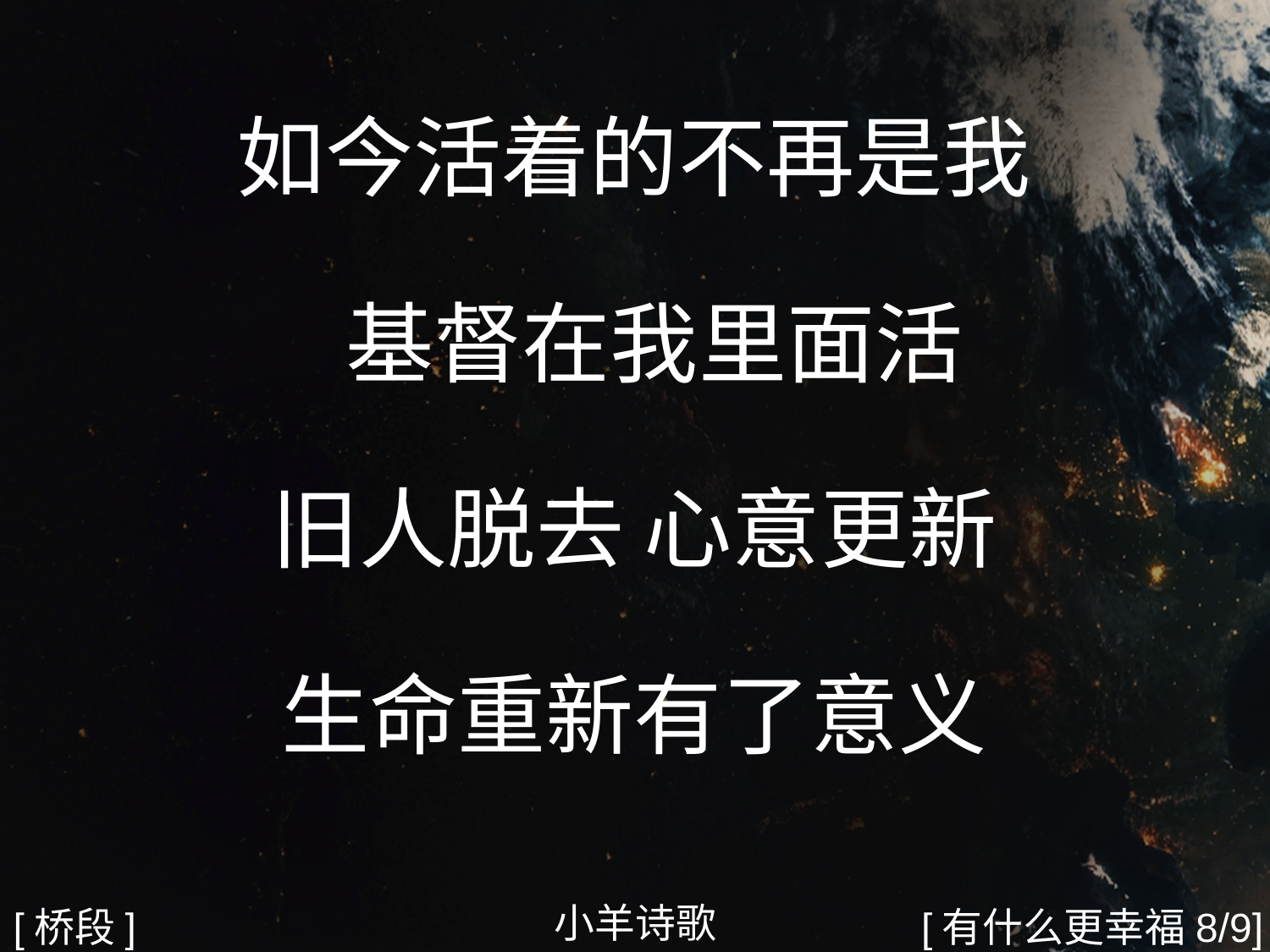

如今活着的不再是我

 基督在我里面活

旧人脱去 心意更新

生命重新有了意义

#

小羊诗歌
[桥段]
[有什么更幸福8/9]